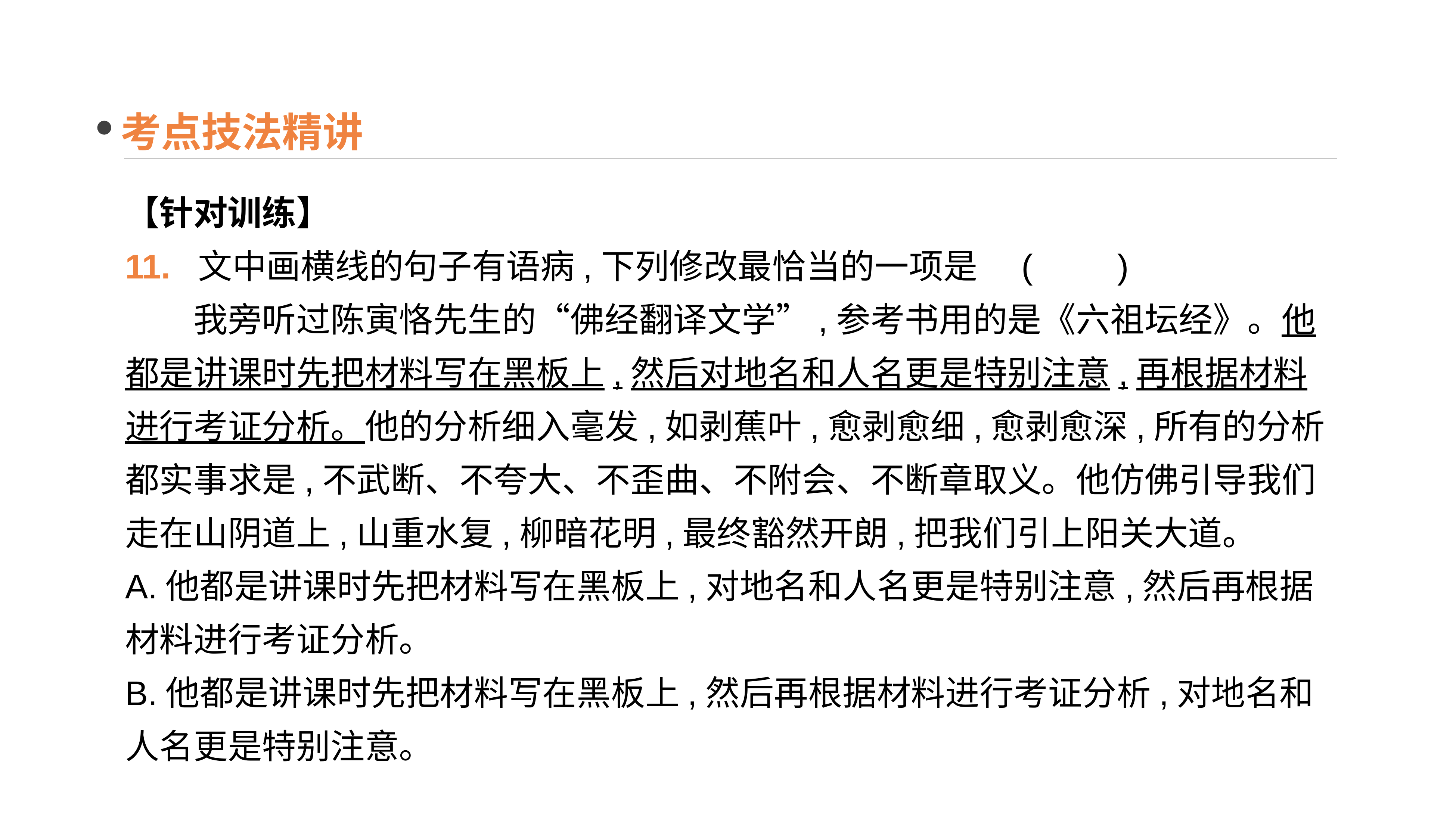

考点技法精讲

【针对训练】
11.  文中画横线的句子有语病,下列修改最恰当的一项是	(　　)
　　我旁听过陈寅恪先生的“佛经翻译文学”,参考书用的是《六祖坛经》。他都是讲课时先把材料写在黑板上,然后对地名和人名更是特别注意,再根据材料进行考证分析。他的分析细入毫发,如剥蕉叶,愈剥愈细,愈剥愈深,所有的分析都实事求是,不武断、不夸大、不歪曲、不附会、不断章取义。他仿佛引导我们走在山阴道上,山重水复,柳暗花明,最终豁然开朗,把我们引上阳关大道。
A.他都是讲课时先把材料写在黑板上,对地名和人名更是特别注意,然后再根据材料进行考证分析。
B.他都是讲课时先把材料写在黑板上,然后再根据材料进行考证分析,对地名和人名更是特别注意。